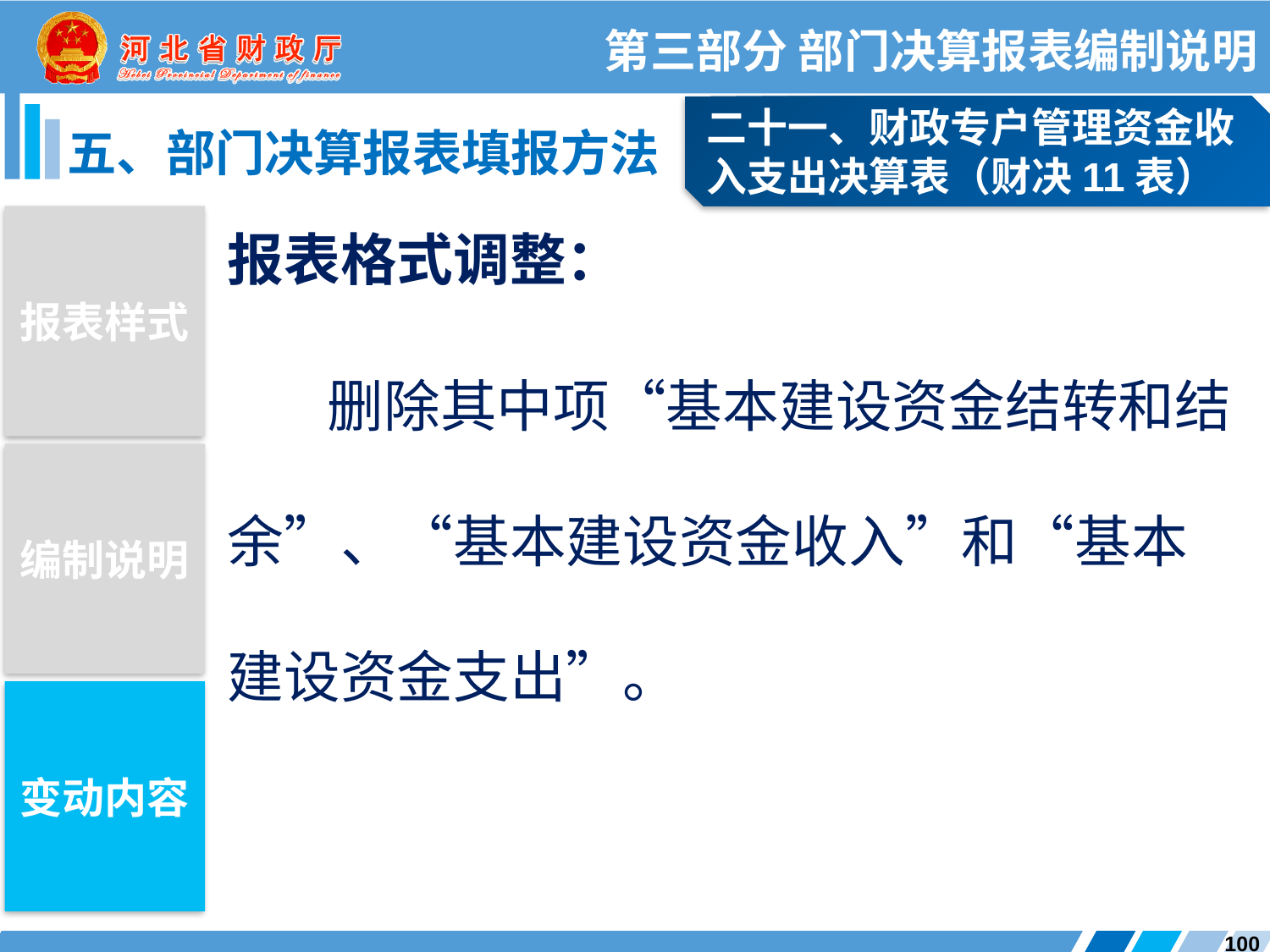

第三部分 部门决算报表编制说明
二十一、财政专户管理资金收入支出决算表（财决11表）
五、部门决算报表填报方法
报表样式
报表格式调整：
删除其中项“基本建设资金结转和结余”、“基本建设资金收入”和“基本建设资金支出”。
编制说明
变动内容
100